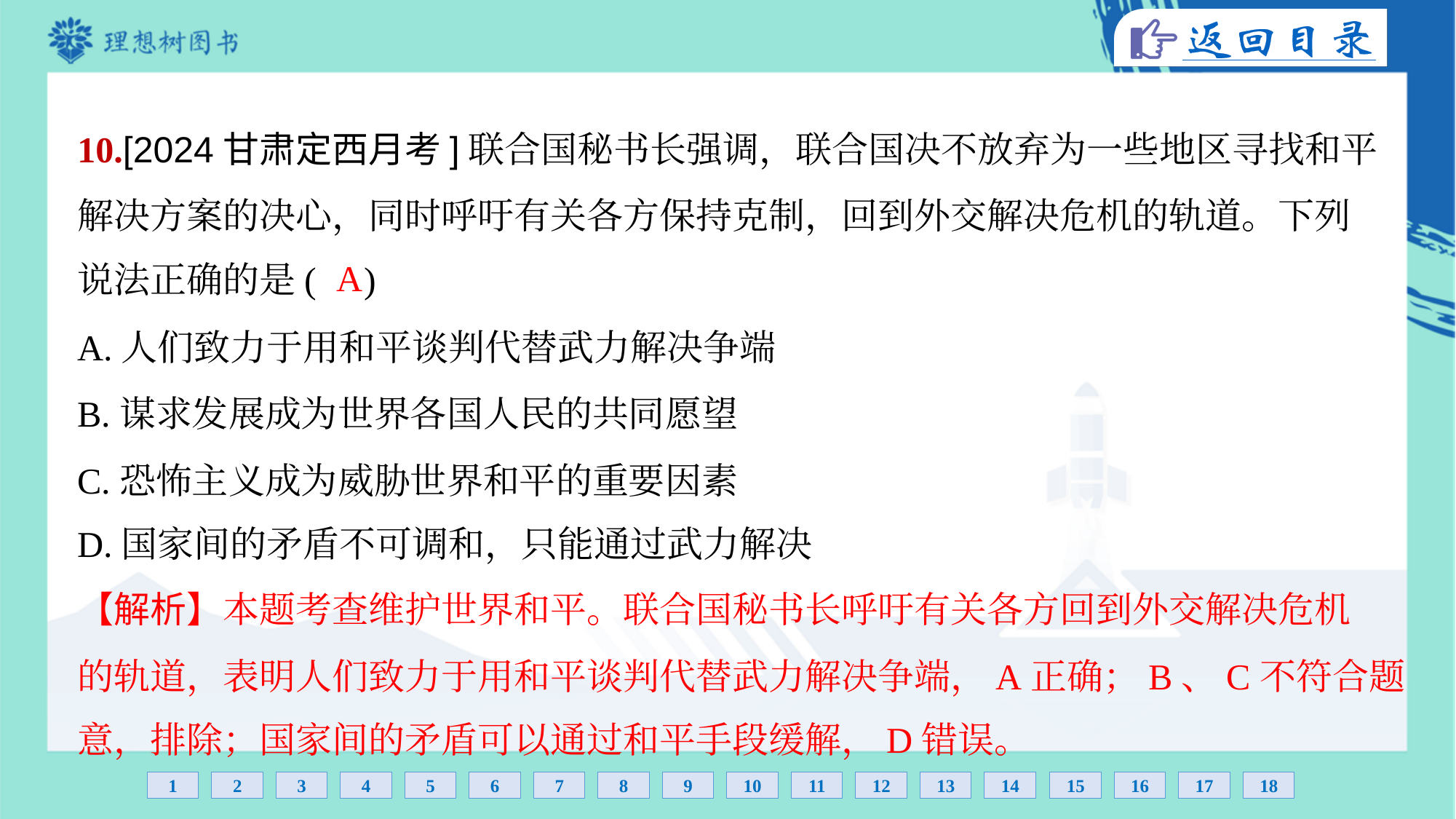

10.[2024甘肃定西月考]联合国秘书长强调，联合国决不放弃为一些地区寻找和平
解决方案的决心，同时呼吁有关各方保持克制，回到外交解决危机的轨道。下列
说法正确的是(     )
A
A.人们致力于用和平谈判代替武力解决争端
B.谋求发展成为世界各国人民的共同愿望
C.恐怖主义成为威胁世界和平的重要因素
D.国家间的矛盾不可调和，只能通过武力解决
【解析】本题考查维护世界和平。联合国秘书长呼吁有关各方回到外交解决危机
的轨道，表明人们致力于用和平谈判代替武力解决争端，A正确；B、C不符合题
意，排除；国家间的矛盾可以通过和平手段缓解，D错误。